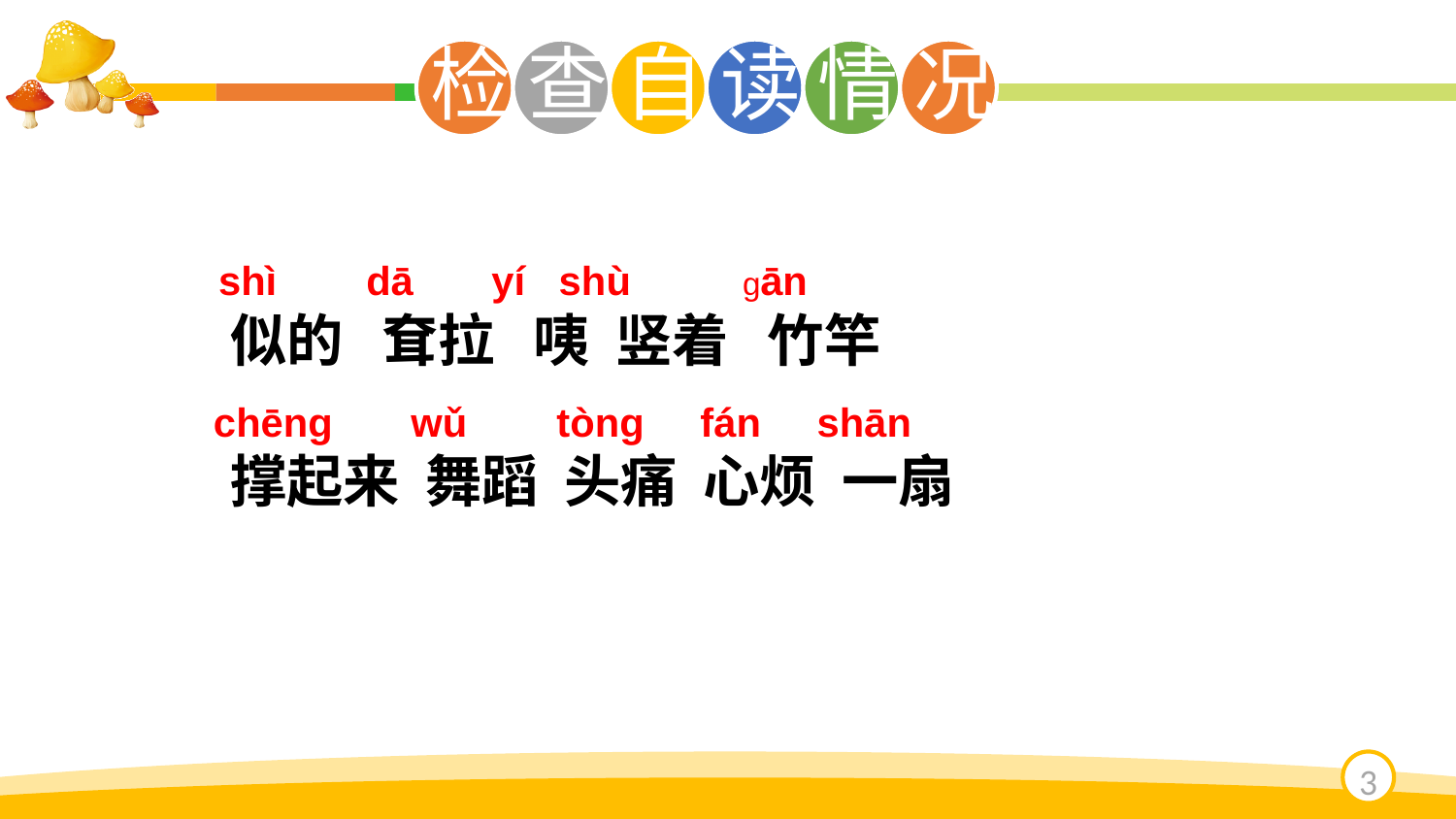

检
查
自
读
情
况
  shì        dā       yí   shù          gān
  似的   耷拉   咦  竖着   竹竿
  chēng       wǔ        tòng     fán     shān
  撑起来  舞蹈  头痛  心烦  一扇